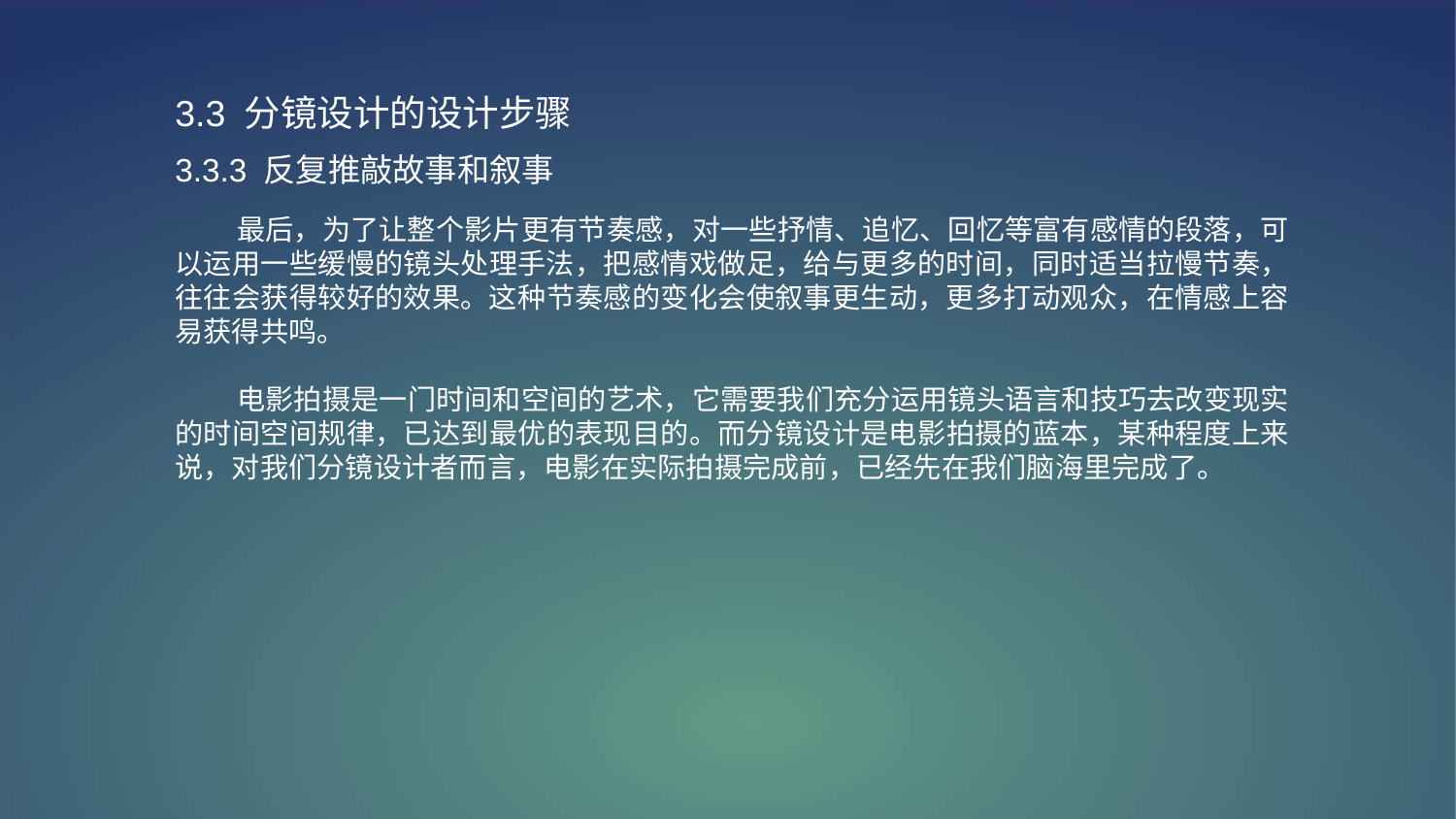

3.3 分镜设计的设计步骤
3.3.3 反复推敲故事和叙事
  最后，为了让整个影片更有节奏感，对一些抒情、追忆、回忆等富有感情的段落，可以运用一些缓慢的镜头处理手法，把感情戏做足，给与更多的时间，同时适当拉慢节奏，往往会获得较好的效果。这种节奏感的变化会使叙事更生动，更多打动观众，在情感上容易获得共鸣。

  电影拍摄是一门时间和空间的艺术，它需要我们充分运用镜头语言和技巧去改变现实的时间空间规律，已达到最优的表现目的。而分镜设计是电影拍摄的蓝本，某种程度上来说，对我们分镜设计者而言，电影在实际拍摄完成前，已经先在我们脑海里完成了。